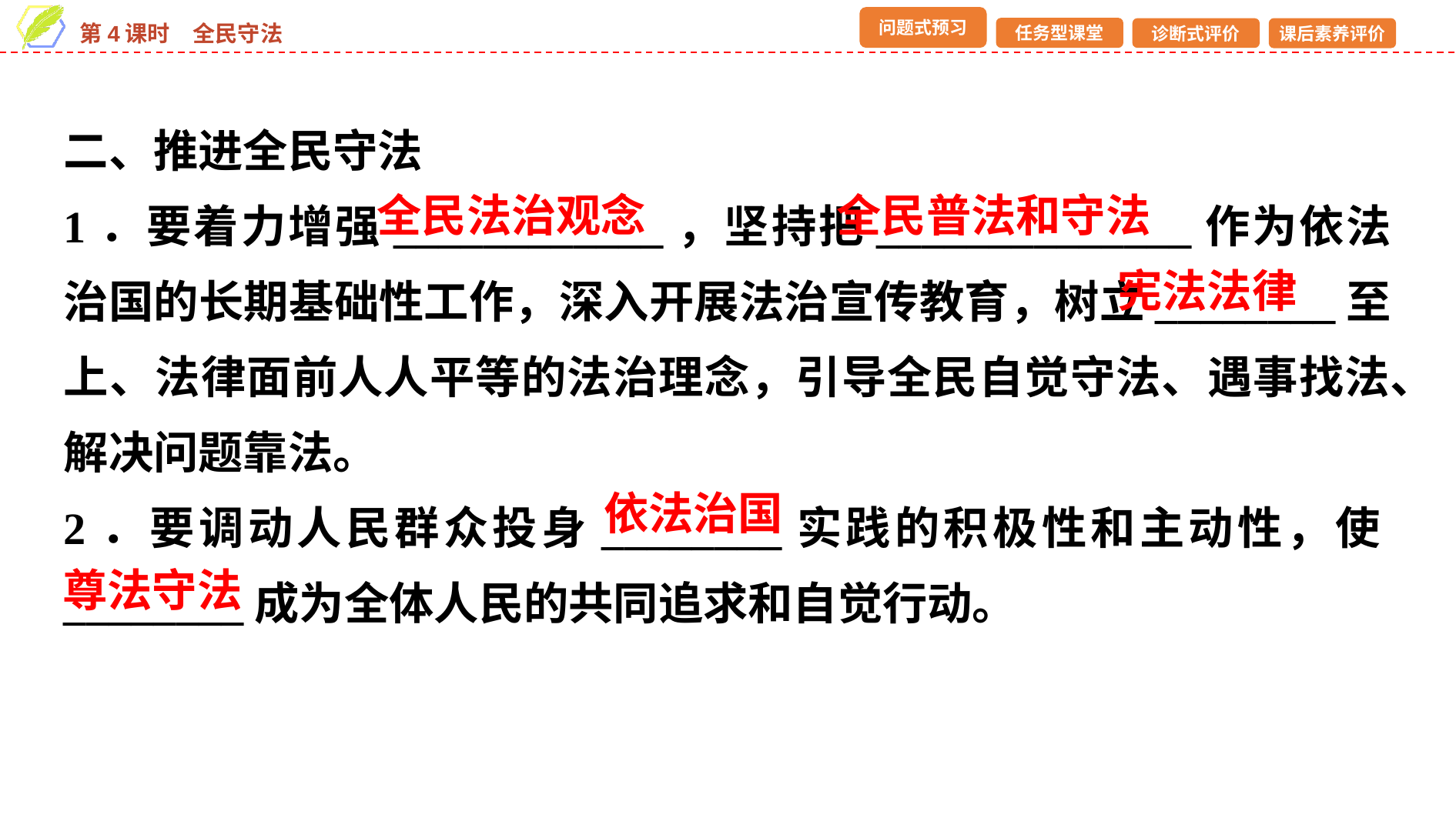

二、推进全民守法
1．要着力增强____________，坚持把______________作为依法治国的长期基础性工作，深入开展法治宣传教育，树立________至上、法律面前人人平等的法治理念，引导全民自觉守法、遇事找法、解决问题靠法。
2．要调动人民群众投身________实践的积极性和主动性，使________成为全体人民的共同追求和自觉行动。
全民法治观念
全民普法和守法
宪法法律
依法治国
尊法守法